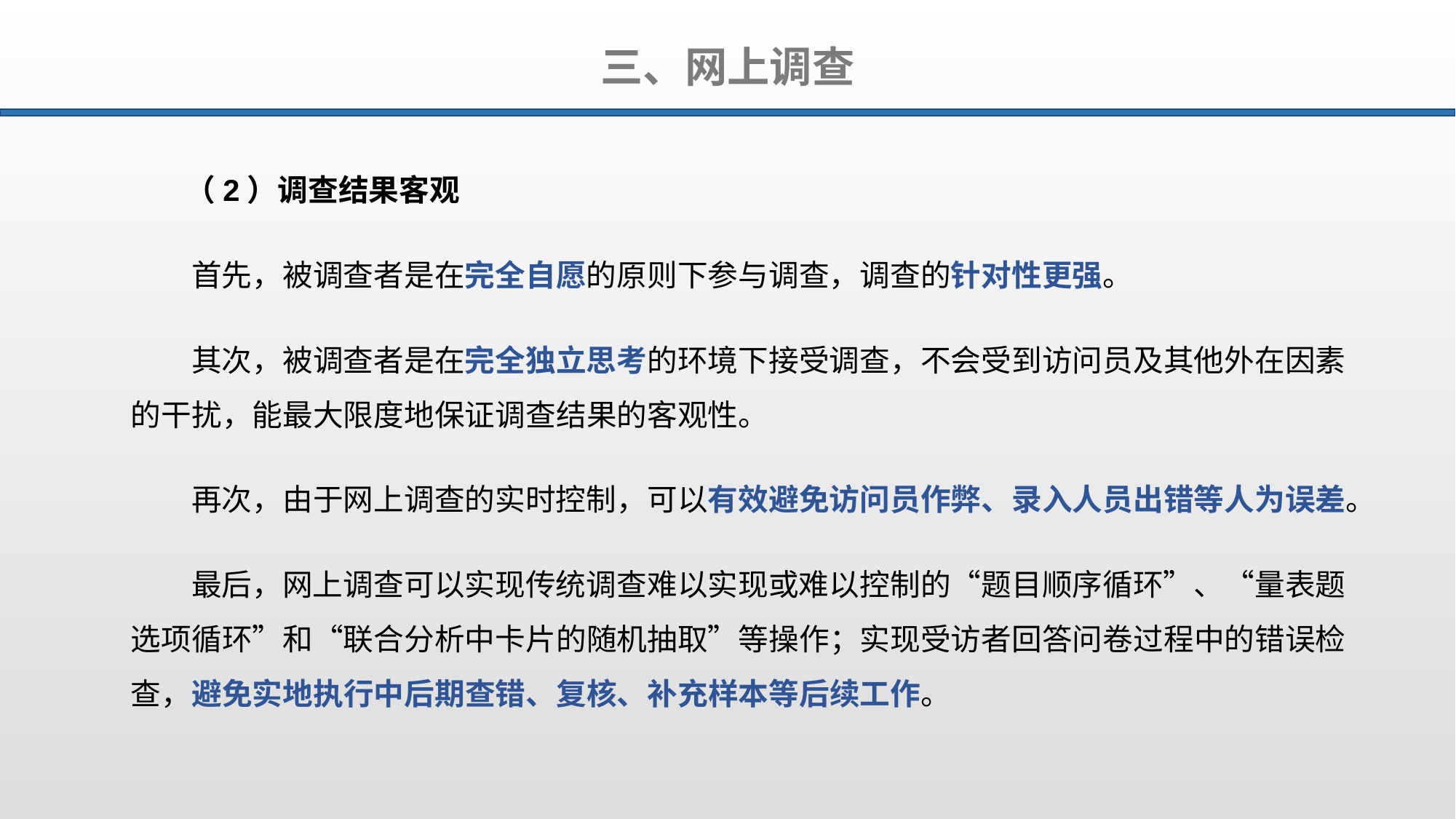

三、网上调查

（2）调查结果客观
首先，被调查者是在完全自愿的原则下参与调查，调查的针对性更强。
其次，被调查者是在完全独立思考的环境下接受调查，不会受到访问员及其他外在因素的干扰，能最大限度地保证调查结果的客观性。
再次，由于网上调查的实时控制，可以有效避免访问员作弊、录入人员出错等人为误差。
最后，网上调查可以实现传统调查难以实现或难以控制的“题目顺序循环”、“量表题选项循环”和“联合分析中卡片的随机抽取”等操作；实现受访者回答问卷过程中的错误检查，避免实地执行中后期查错、复核、补充样本等后续工作。